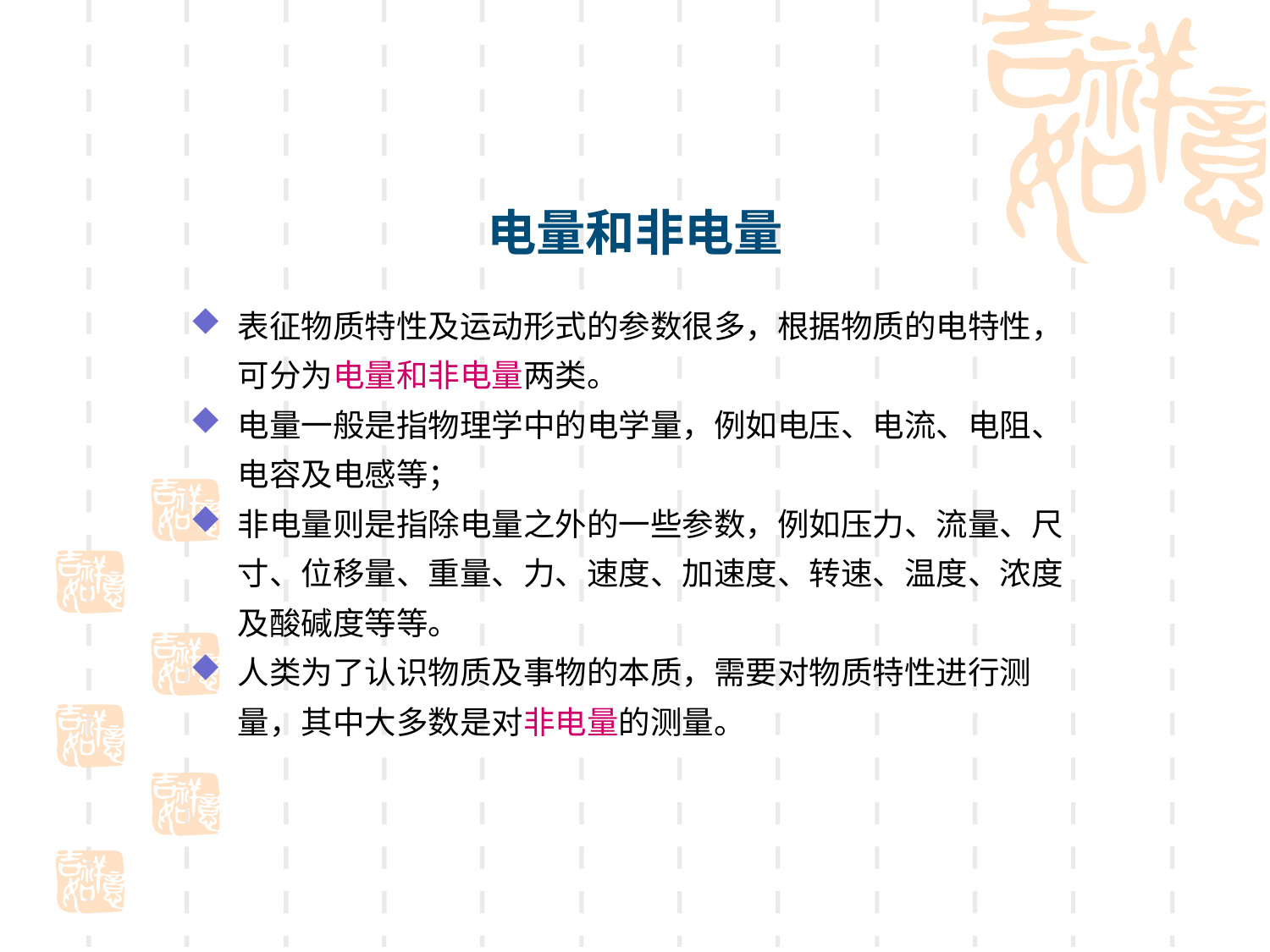

# 电量和非电量
表征物质特性及运动形式的参数很多，根据物质的电特性，可分为电量和非电量两类。
电量一般是指物理学中的电学量，例如电压、电流、电阻、电容及电感等；
非电量则是指除电量之外的一些参数，例如压力、流量、尺寸、位移量、重量、力、速度、加速度、转速、温度、浓度及酸碱度等等。
人类为了认识物质及事物的本质，需要对物质特性进行测量，其中大多数是对非电量的测量。